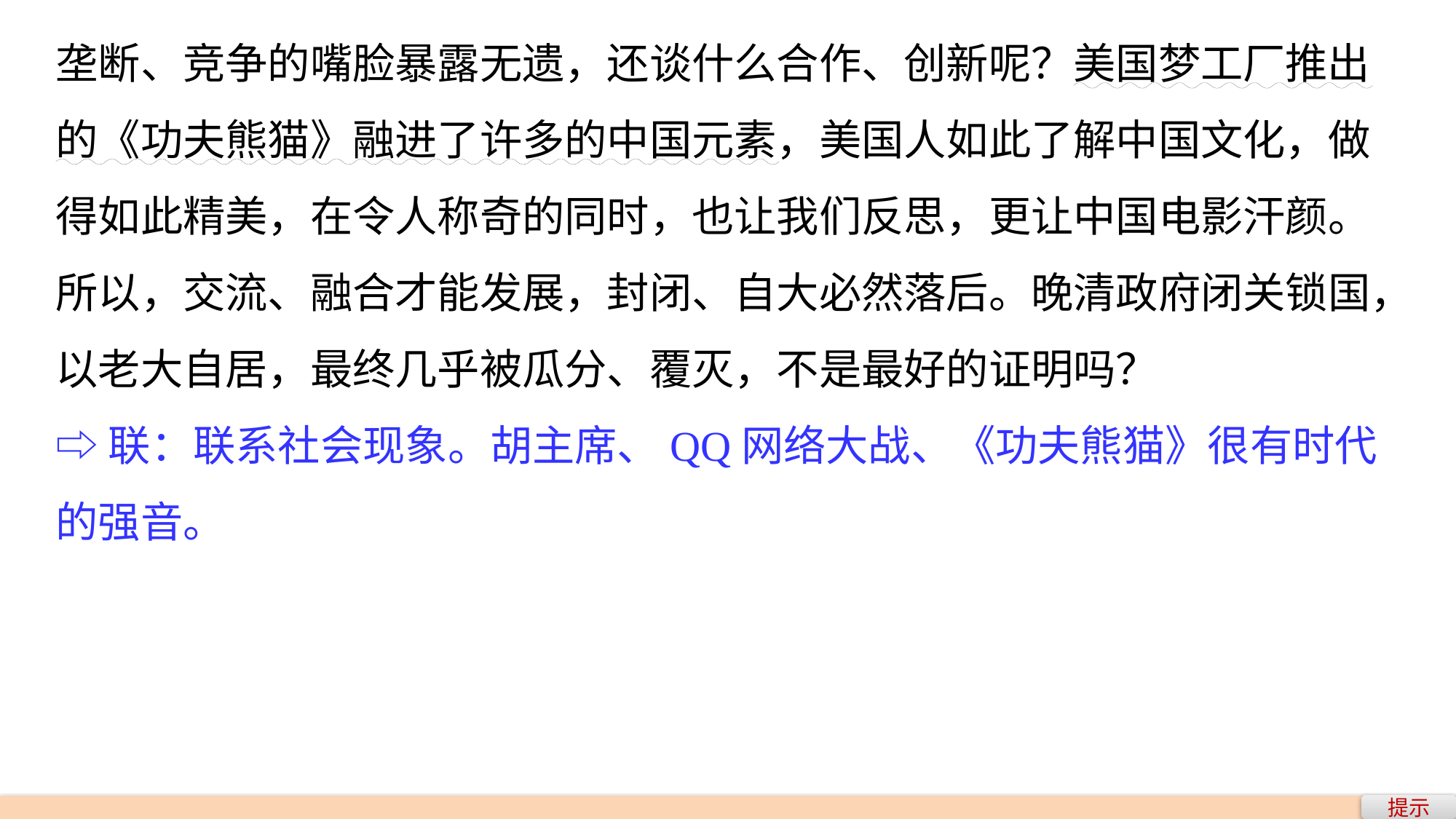

垄断、竞争的嘴脸暴露无遗，还谈什么合作、创新呢？美国梦工厂推出的《功夫熊猫》融进了许多的中国元素，美国人如此了解中国文化，做得如此精美，在令人称奇的同时，也让我们反思，更让中国电影汗颜。所以，交流、融合才能发展，封闭、自大必然落后。晚清政府闭关锁国，以老大自居，最终几乎被瓜分、覆灭，不是最好的证明吗？
⇨联：联系社会现象。胡主席、QQ网络大战、《功夫熊猫》很有时代的强音。
提示